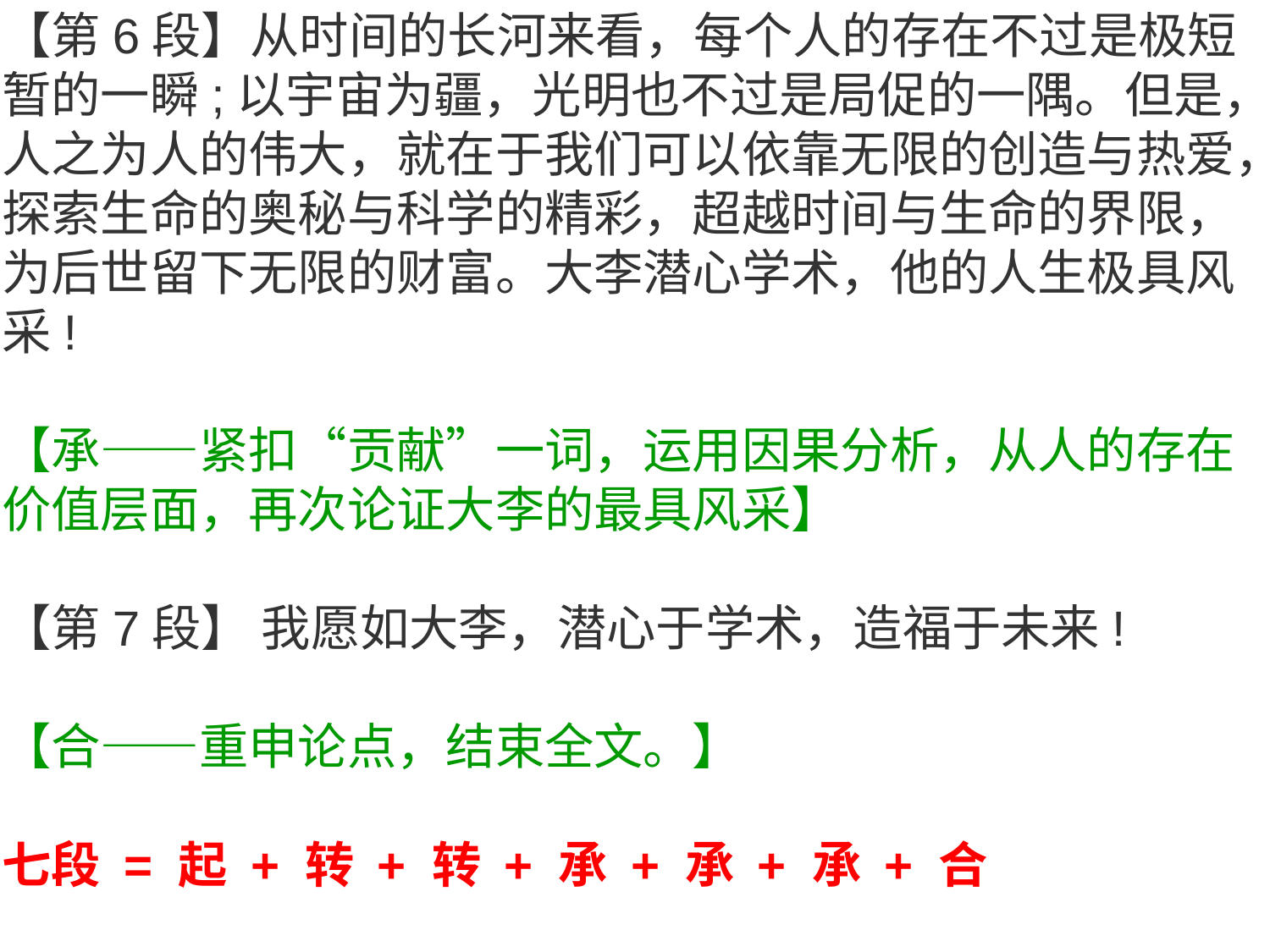

【第6段】从时间的长河来看，每个人的存在不过是极短暂的一瞬;以宇宙为疆，光明也不过是局促的一隅。但是，人之为人的伟大，就在于我们可以依靠无限的创造与热爱，探索生命的奥秘与科学的精彩，超越时间与生命的界限，为后世留下无限的财富。大李潜心学术，他的人生极具风采!

【承——紧扣“贡献”一词，运用因果分析，从人的存在价值层面，再次论证大李的最具风采】

【第7段】 我愿如大李，潜心于学术，造福于未来!

【合——重申论点，结束全文。】

七段 = 起 + 转 + 转 + 承 + 承 + 承 + 合